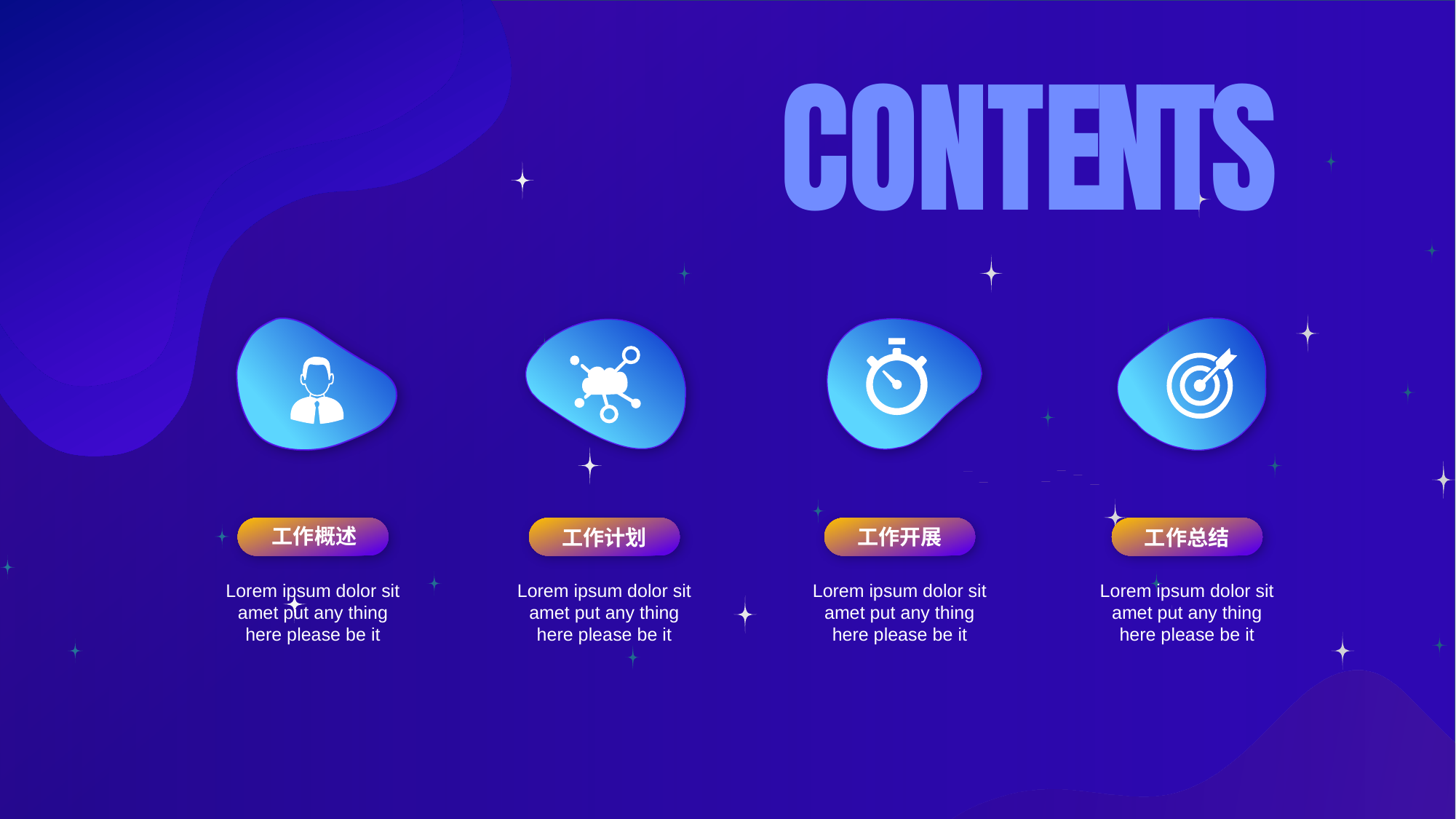

C
O
N
T
E
N
T
S

Lorem ipsum dolor sit amet put any thing here please be it
工作总结

工作概述

Lorem ipsum dolor sit amet put any thing here please be it

工作开展
Lorem ipsum dolor sit amet put any thing here please be it

工作计划
Lorem ipsum dolor sit amet put any thing here please be it